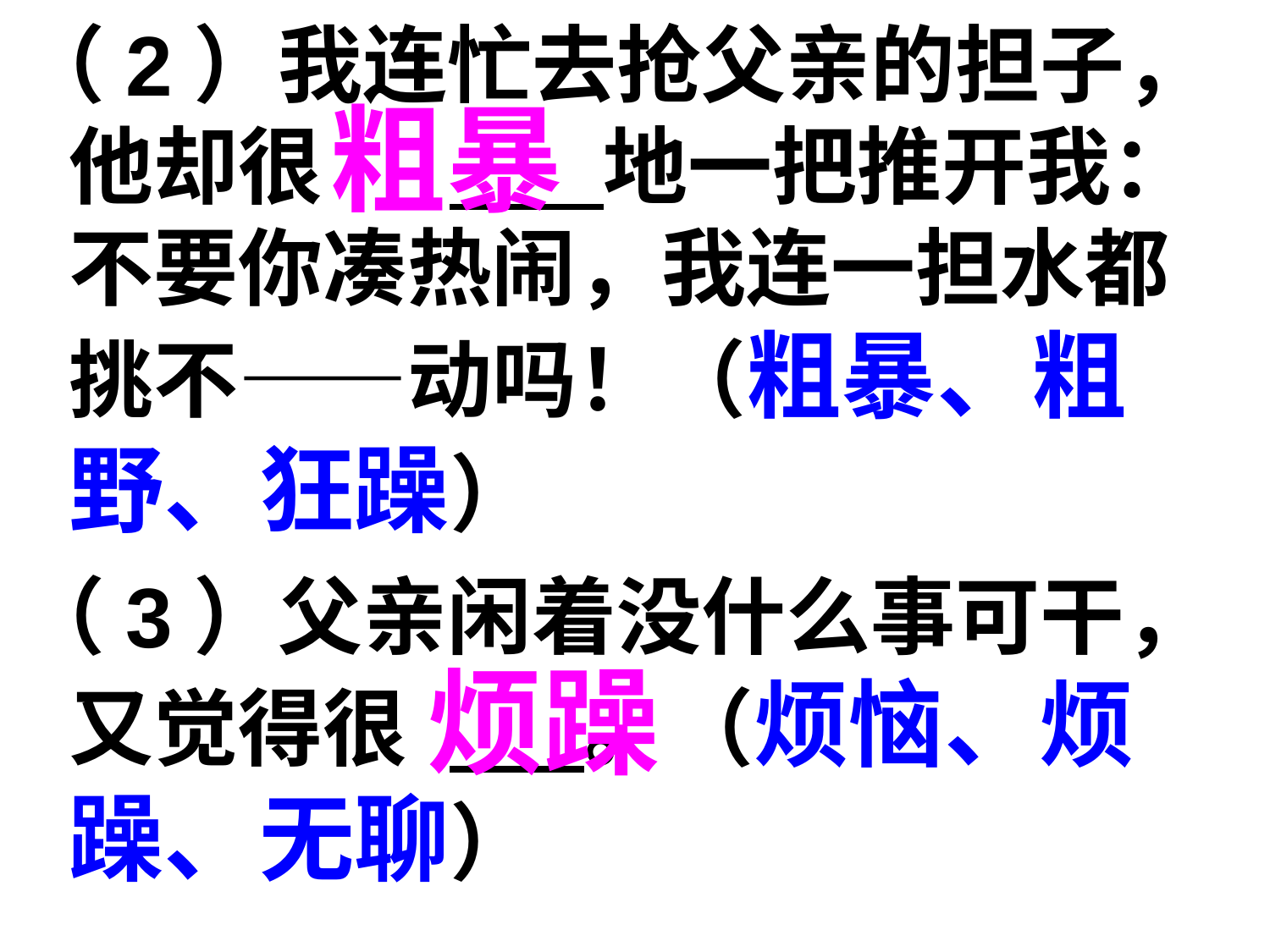

（2）我连忙去抢父亲的担子，他却很	        地一把推开我：不要你凑热闹，我连一担水都挑不——动吗！（粗暴、粗野、狂躁）
（3）父亲闲着没什么事可干，又觉得很	       。（烦恼、烦躁、无聊）

粗暴
烦躁